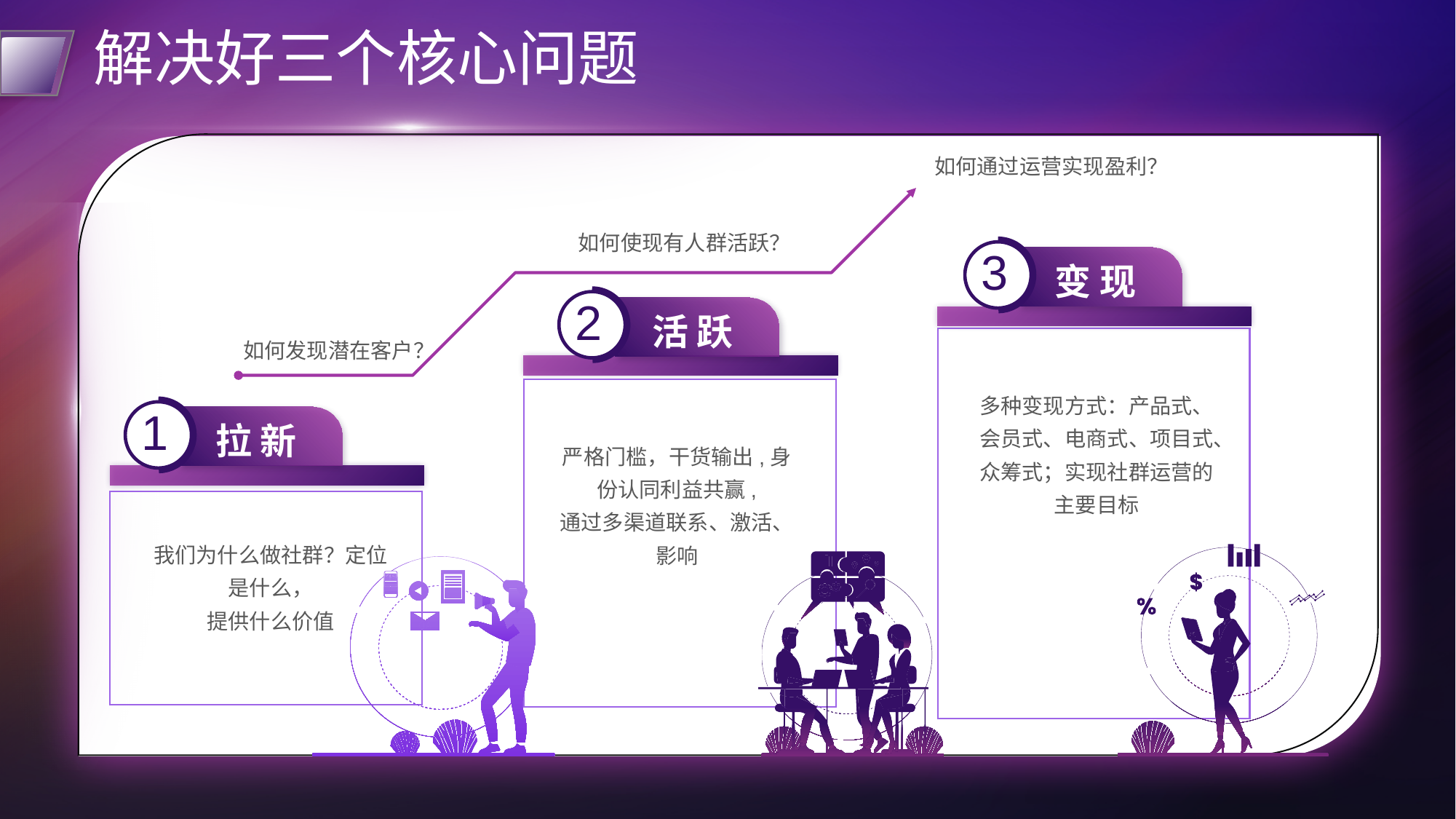

# 解决好三个核心问题
如何通过运营实现盈利？

如何使现有人群活跃？

3
变 现

2
活 跃

如何发现潜在客户？

多种变现方式：产品式、会员式、电商式、项目式、众筹式；实现社群运营的主要目标

1
拉 新
严格门槛，干货输出,身份认同利益共赢,
通过多渠道联系、激活、影响

我们为什么做社群？定位是什么，
提供什么价值